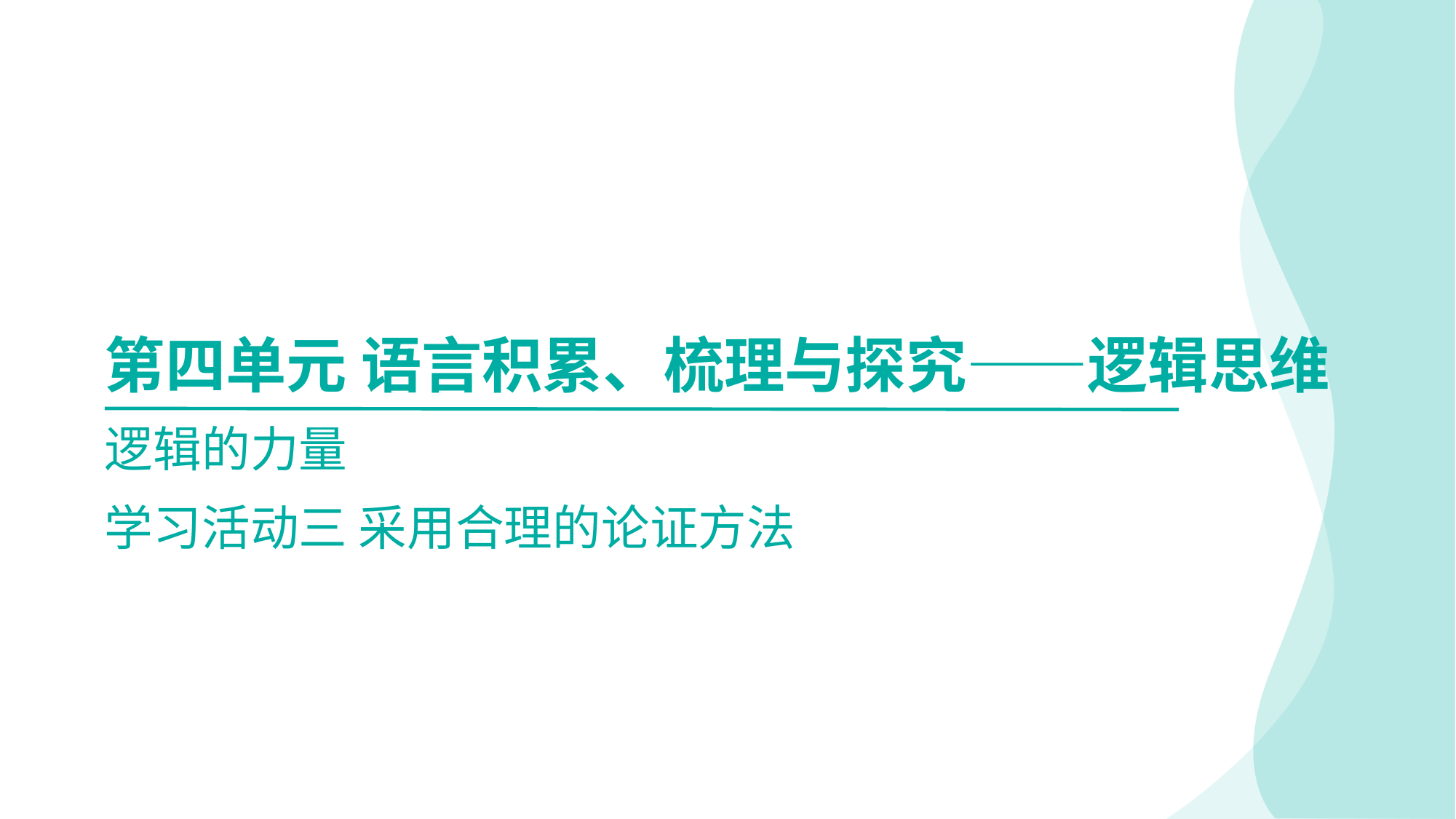

第四单元 语言积累、梳理与探究——逻辑思维

逻辑的力量
学习活动三 采用合理的论证方法